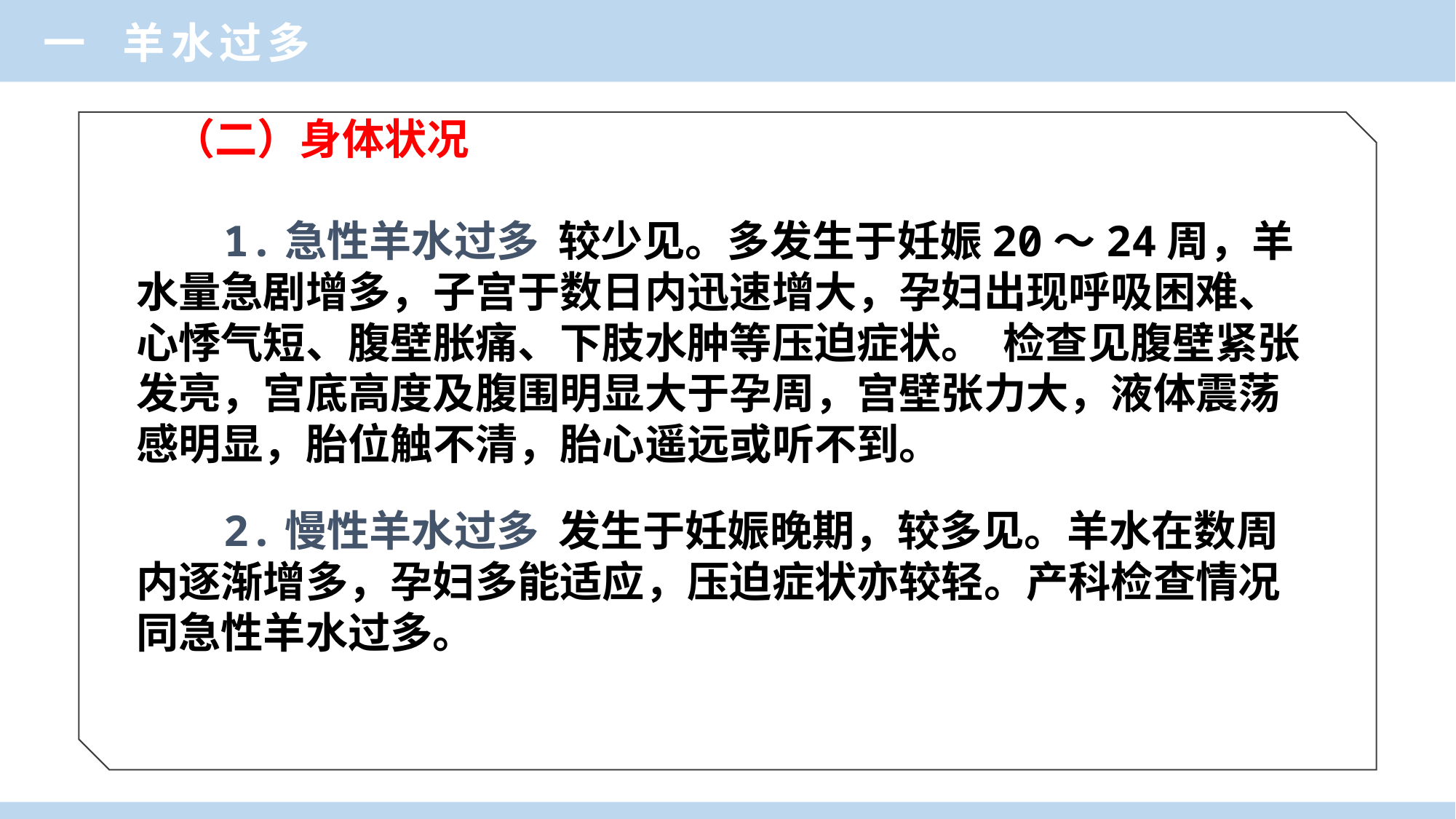

一  羊水过多

（二）身体状况

  1.急性羊水过多  较少见。多发生于妊娠20～24周，羊水量急剧增多，子宫于数日内迅速增大，孕妇出现呼吸困难、心悸气短、腹壁胀痛、下肢水肿等压迫症状。  检查见腹壁紧张发亮，宫底高度及腹围明显大于孕周，宫壁张力大，液体震荡感明显，胎位触不清，胎心遥远或听不到。

  2.慢性羊水过多  发生于妊娠晚期，较多见。羊水在数周内逐渐增多，孕妇多能适应，压迫症状亦较轻。产科检查情况同急性羊水过多。